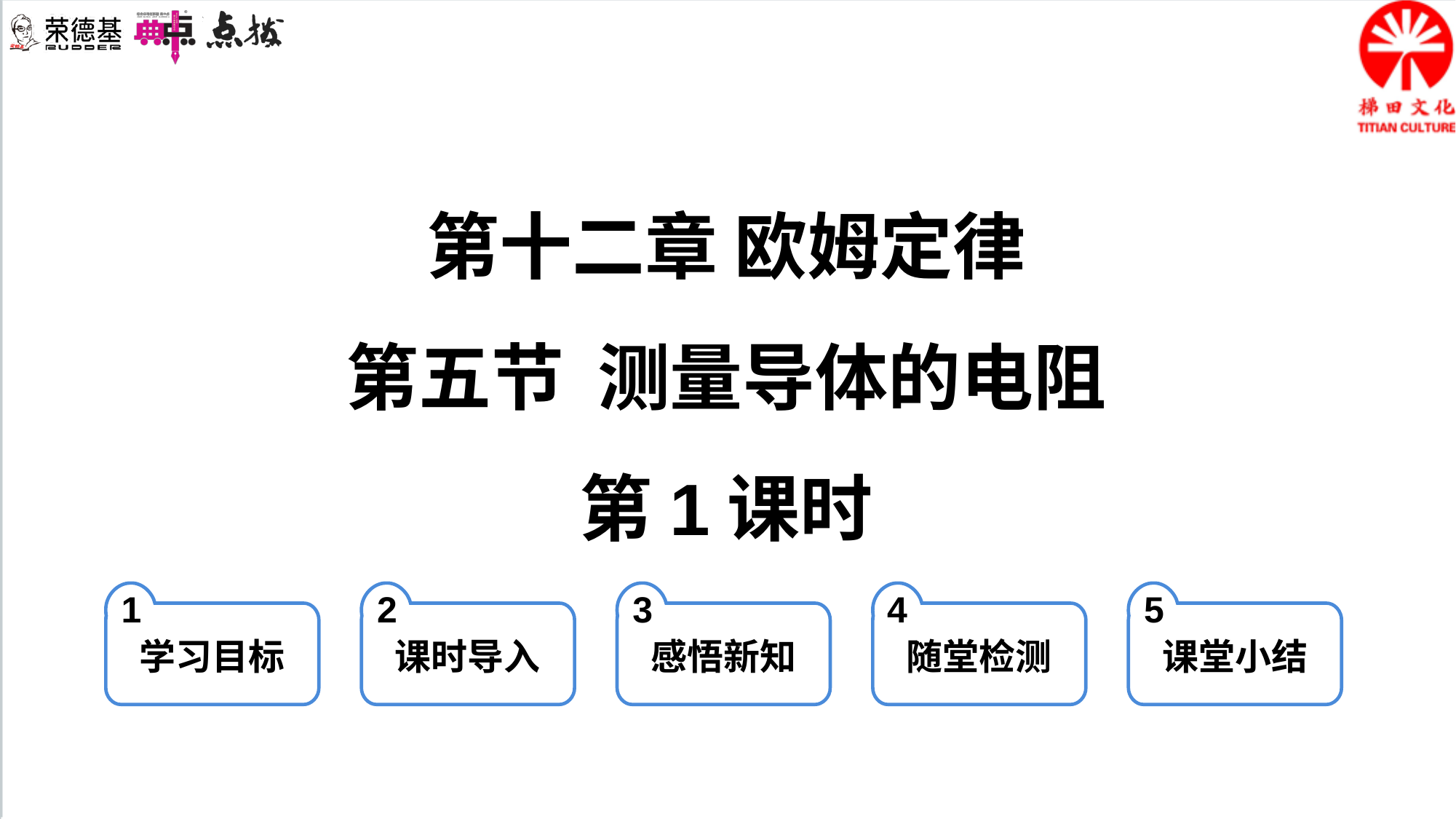

第十二章 欧姆定律
第五节  测量导体的电阻
第1课时
1

学习目标
2

课时导入
3

感悟新知
4

随堂检测
5

课堂小结